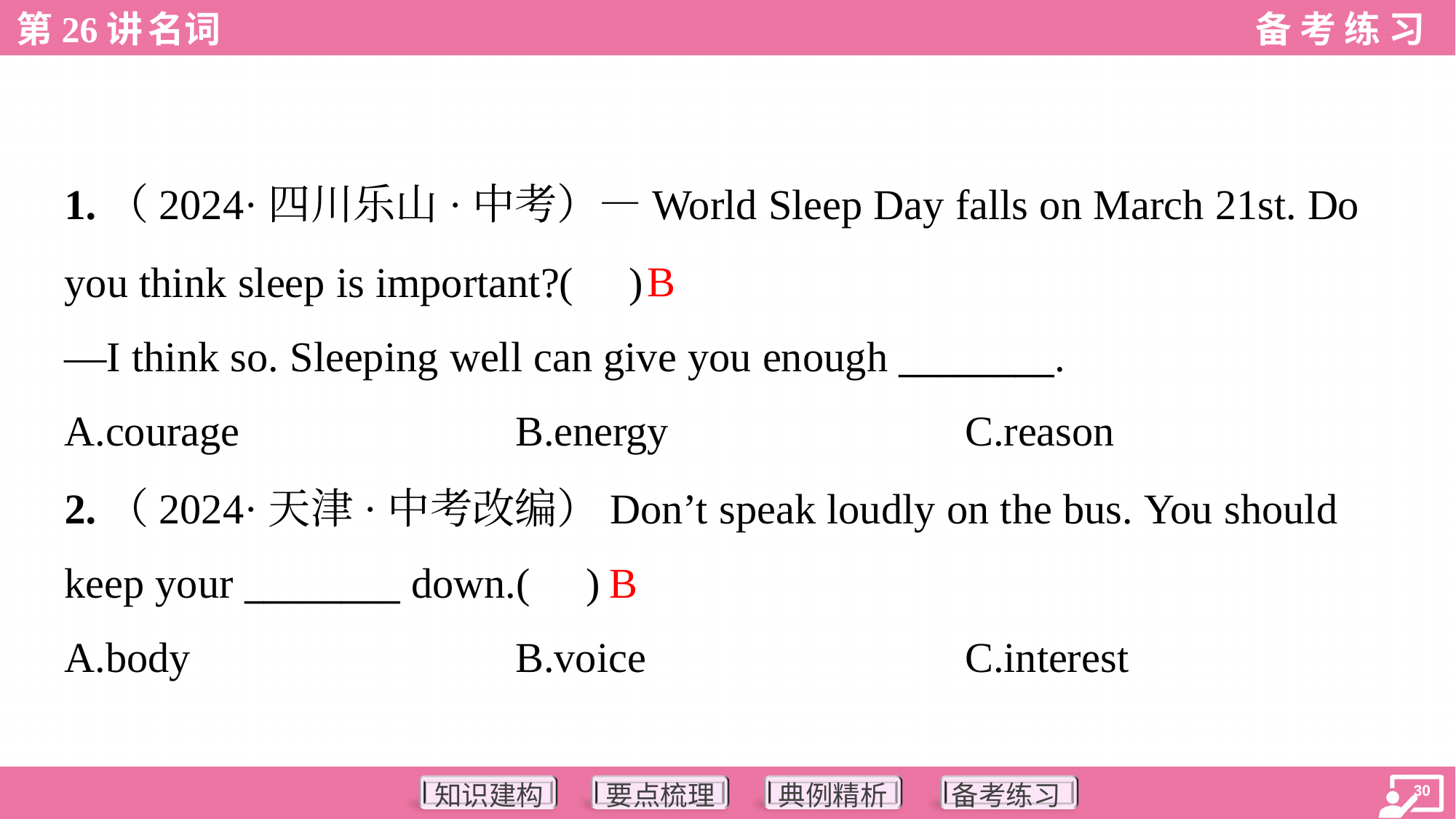

1.（2024·四川乐山·中考）—World Sleep Day falls on March 21st. Do
you think sleep is important?(     )
—I think so. Sleeping well can give you enough ________.
B
A.courage	B.energy	C.reason
2.（2024·天津·中考改编）Don’t speak loudly on the bus. You should
keep your ________ down.(     )
B
A.body	B.voice	C.interest